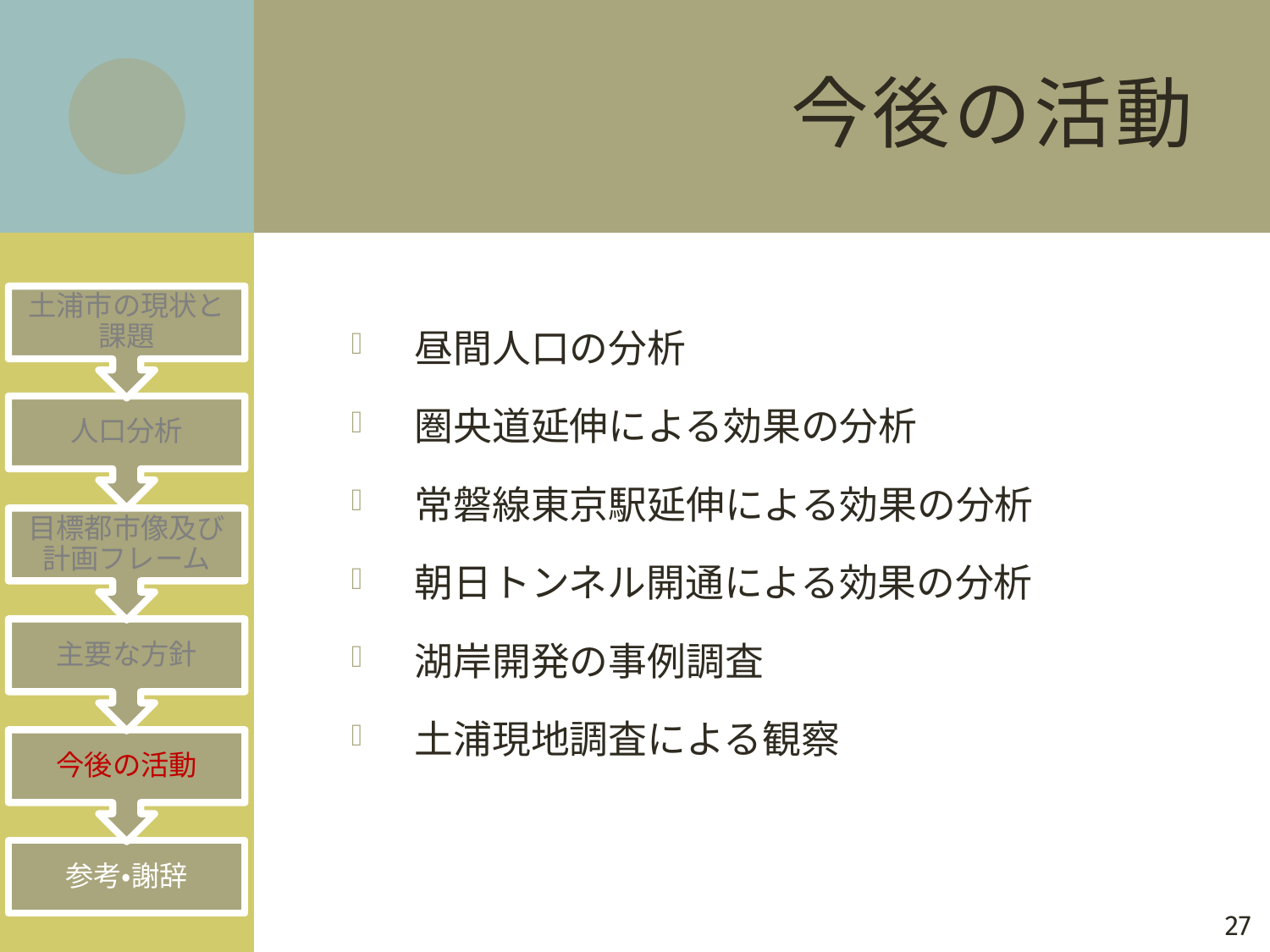

# 今後の活動
参考・謝辞
今後の活動
主要な方針
目標都市像及び計画フレーム
人口分析
土浦市の現状と課題
昼間人口の分析
圏央道延伸による効果の分析
常磐線東京駅延伸による効果の分析
朝日トンネル開通による効果の分析
湖岸開発の事例調査
土浦現地調査による観察

27